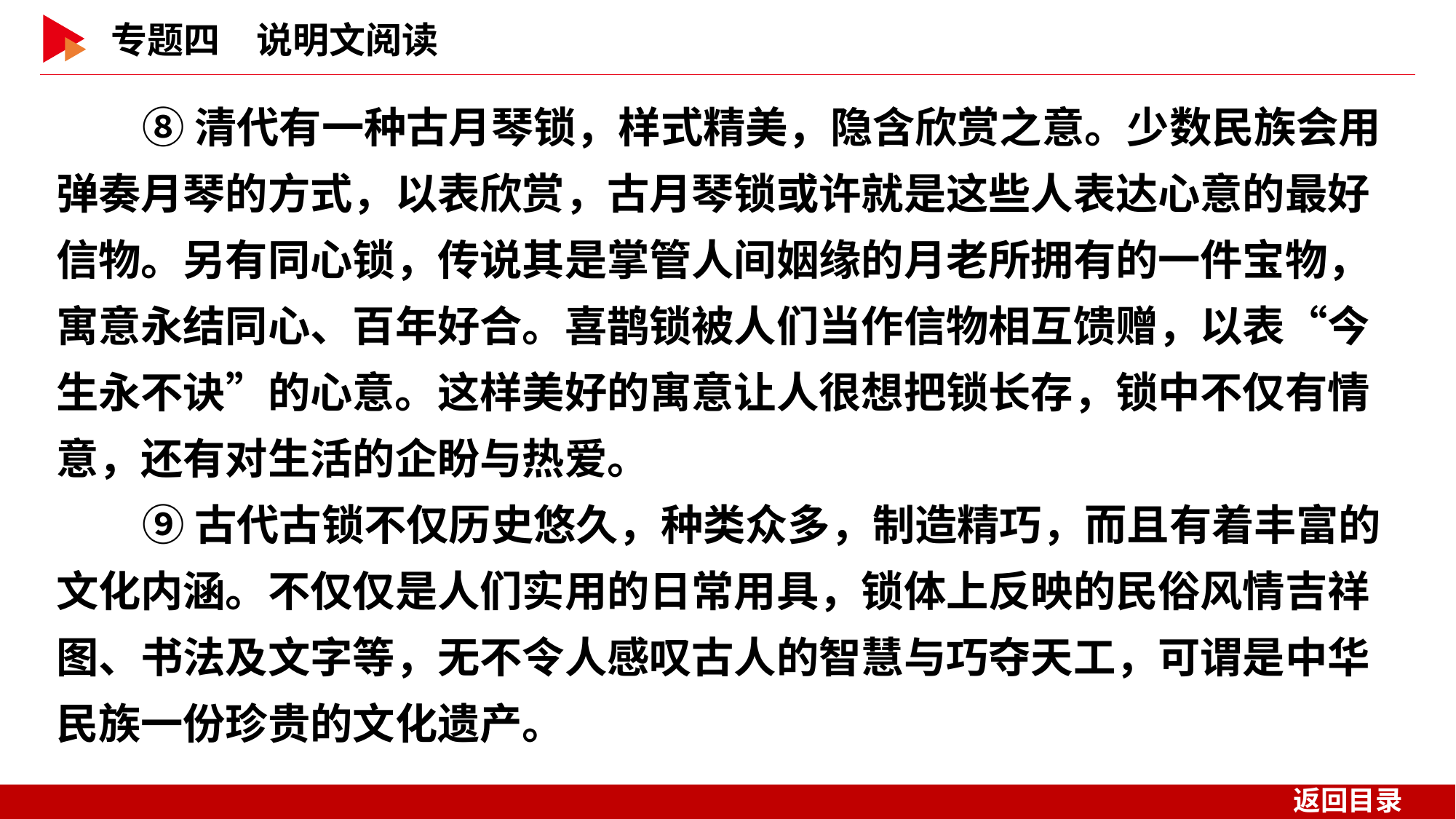

⑧清代有一种古月琴锁，样式精美，隐含欣赏之意。少数民族会用弹奏月琴的方式，以表欣赏，古月琴锁或许就是这些人表达心意的最好信物。另有同心锁，传说其是掌管人间姻缘的月老所拥有的一件宝物，寓意永结同心、百年好合。喜鹊锁被人们当作信物相互馈赠，以表“今生永不诀”的心意。这样美好的寓意让人很想把锁长存，锁中不仅有情意，还有对生活的企盼与热爱。
⑨古代古锁不仅历史悠久，种类众多，制造精巧，而且有着丰富的文化内涵。不仅仅是人们实用的日常用具，锁体上反映的民俗风情吉祥图、书法及文字等，无不令人感叹古人的智慧与巧夺天工，可谓是中华民族一份珍贵的文化遗产。